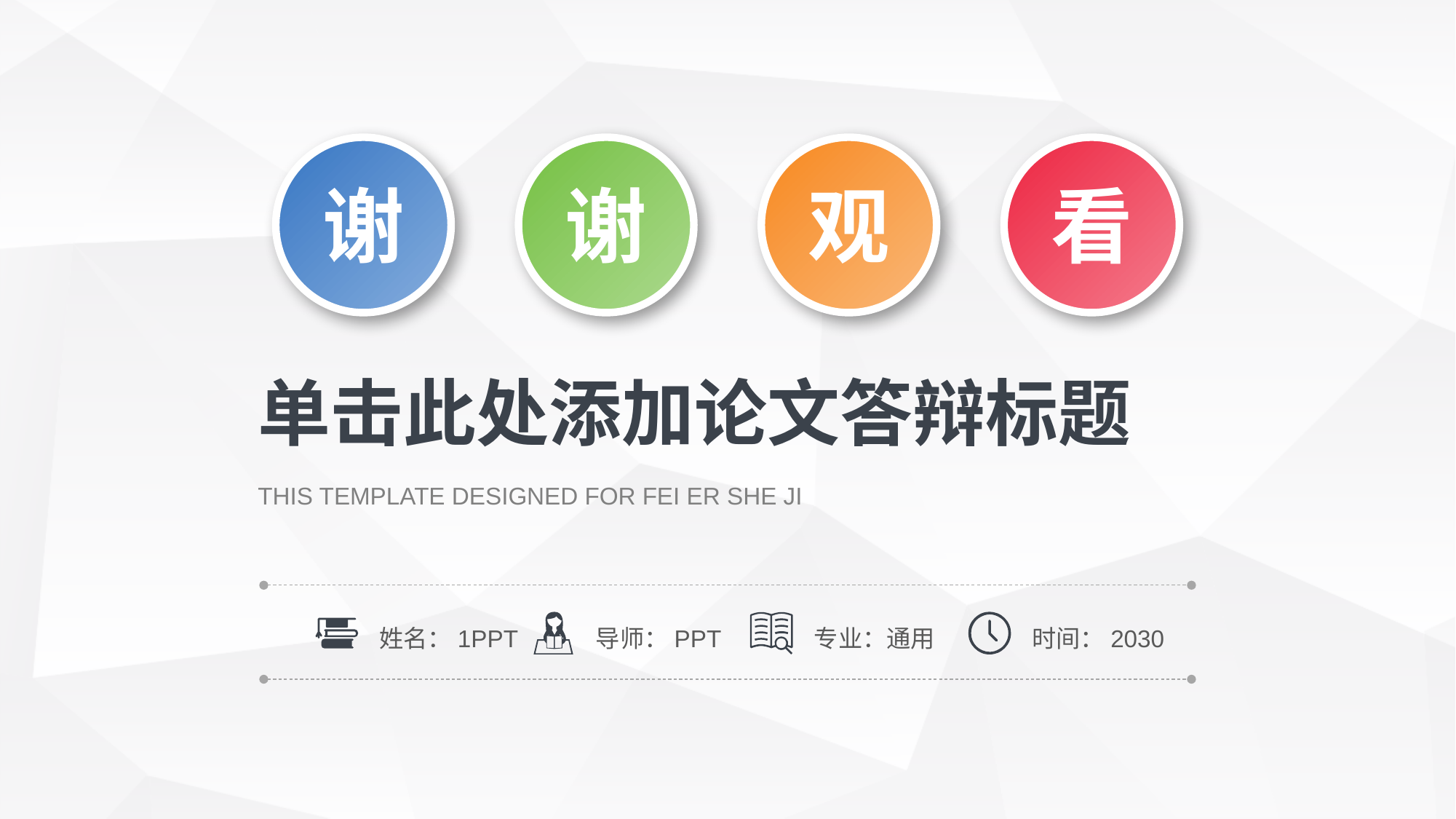

谢

谢

观

看
单击此处添加论文答辩标题
THIS TEMPLATE DESIGNED FOR FEI ER SHE JI
姓名：1PPT

导师：PPT

专业：通用

时间：2030